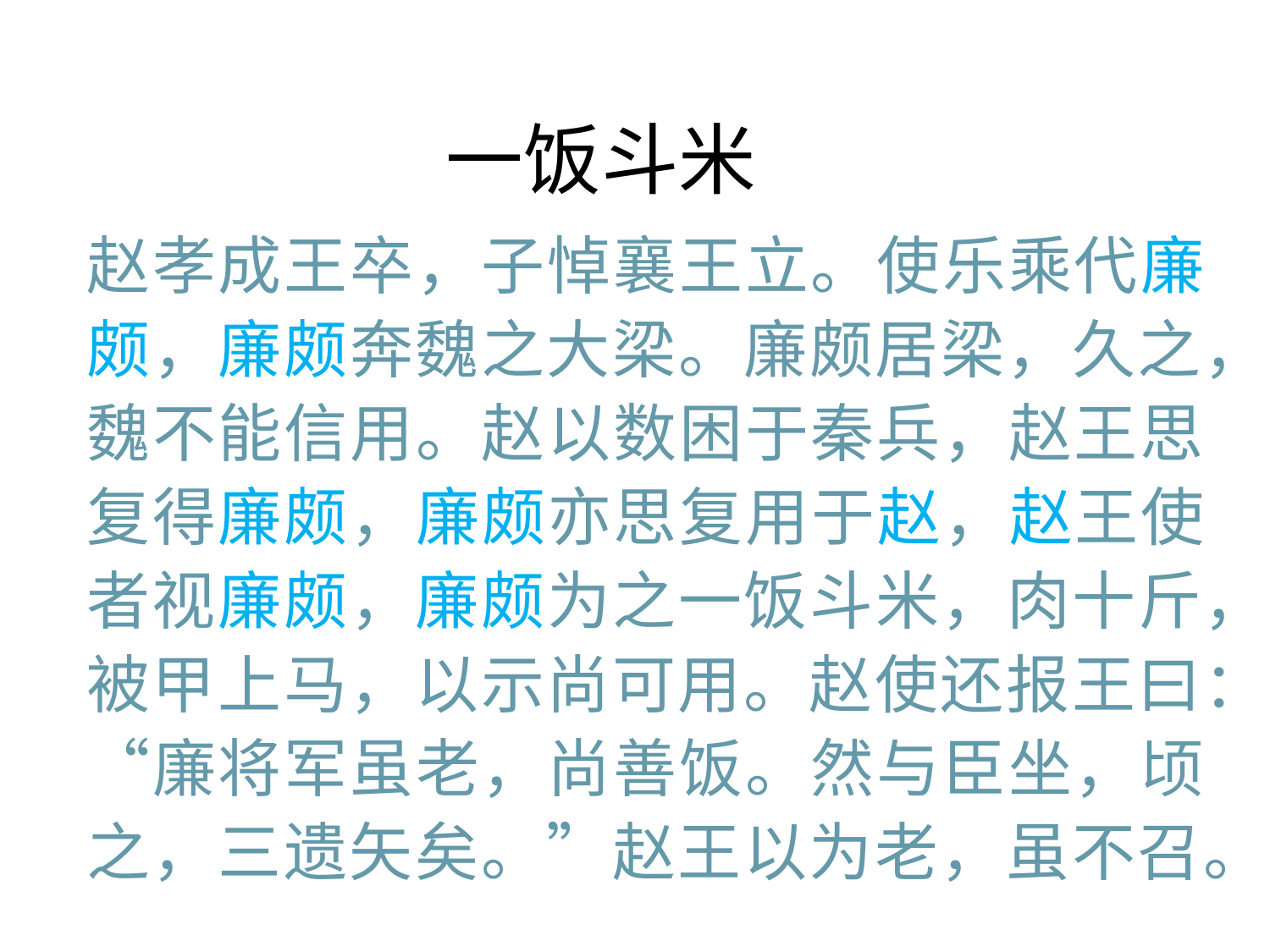

一饭斗米

赵孝成王卒，子悼襄王立。使乐乘代廉颇，廉颇奔魏之大梁。廉颇居梁，久之，魏不能信用。赵以数困于秦兵，赵王思复得廉颇，廉颇亦思复用于赵，赵王使者视廉颇，廉颇为之一饭斗米，肉十斤，被甲上马，以示尚可用。赵使还报王曰：“廉将军虽老，尚善饭。然与臣坐，顷之，三遗矢矣。”赵王以为老，虽不召。

#
